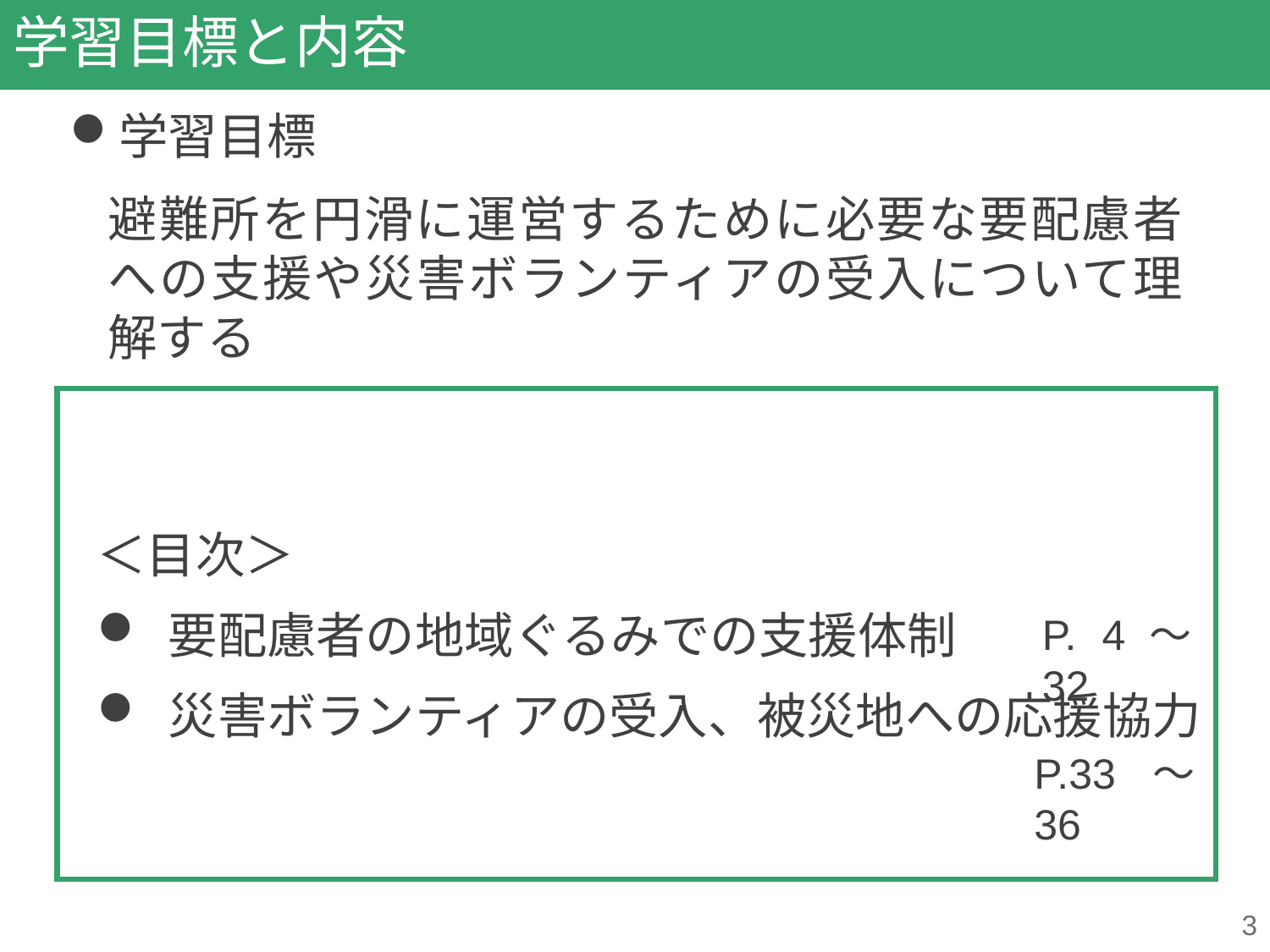

# 学習目標と内容
学習目標

避難所を円滑に運営するために必要な要配慮者への支援や災害ボランティアの受入について理解する
＜目次＞
要配慮者の地域ぐるみでの支援体制
災害ボランティアの受入、被災地への応援協力
P. 4～32
P.33～36
3